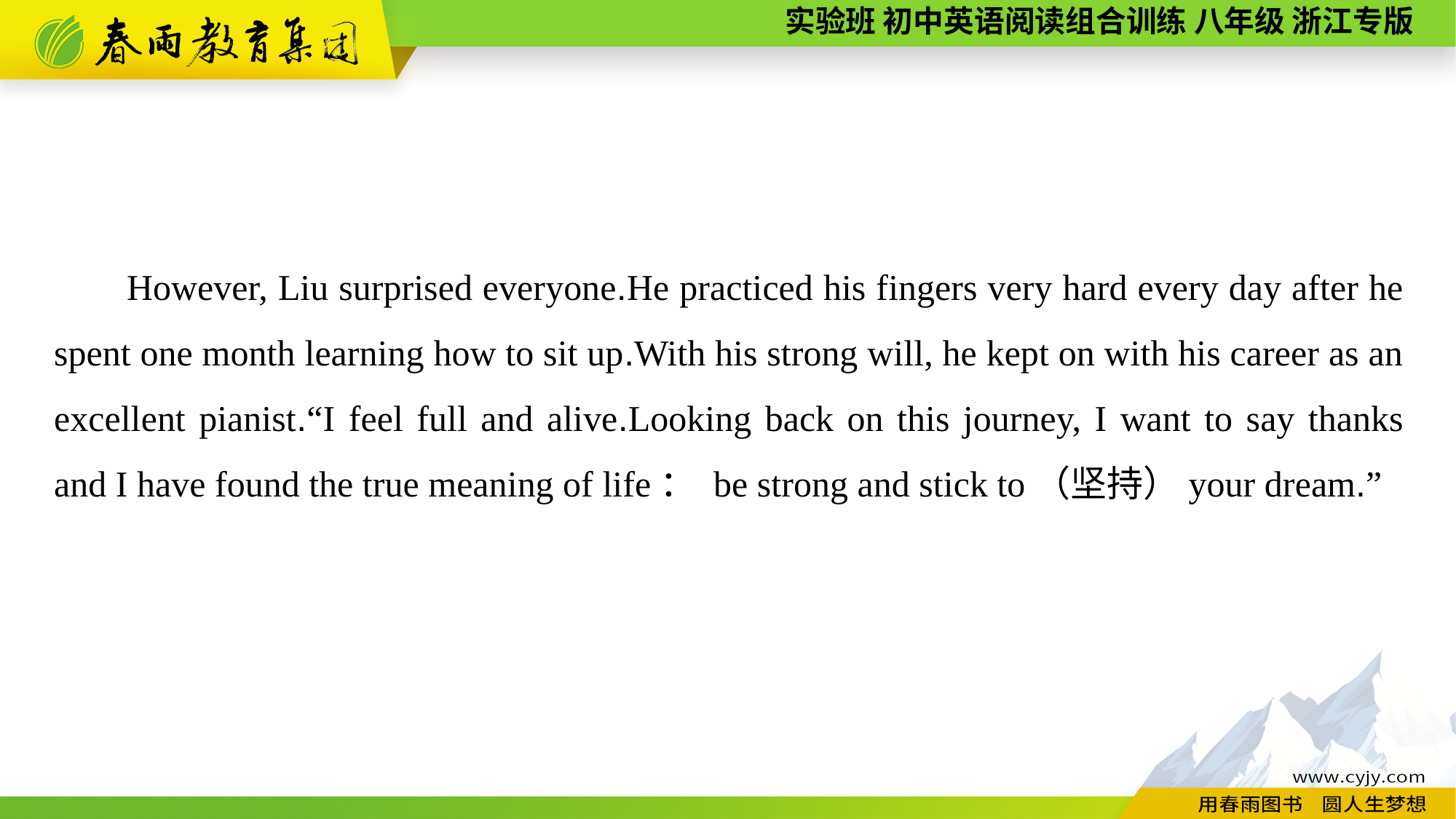

However, Liu surprised everyone.He practiced his fingers very hard every day after he spent one month learning how to sit up.With his strong will, he kept on with his career as an excellent pianist.“I feel full and alive.Looking back on this journey, I want to say thanks and I have found the true meaning of life： be strong and stick to（坚持）your dream.”